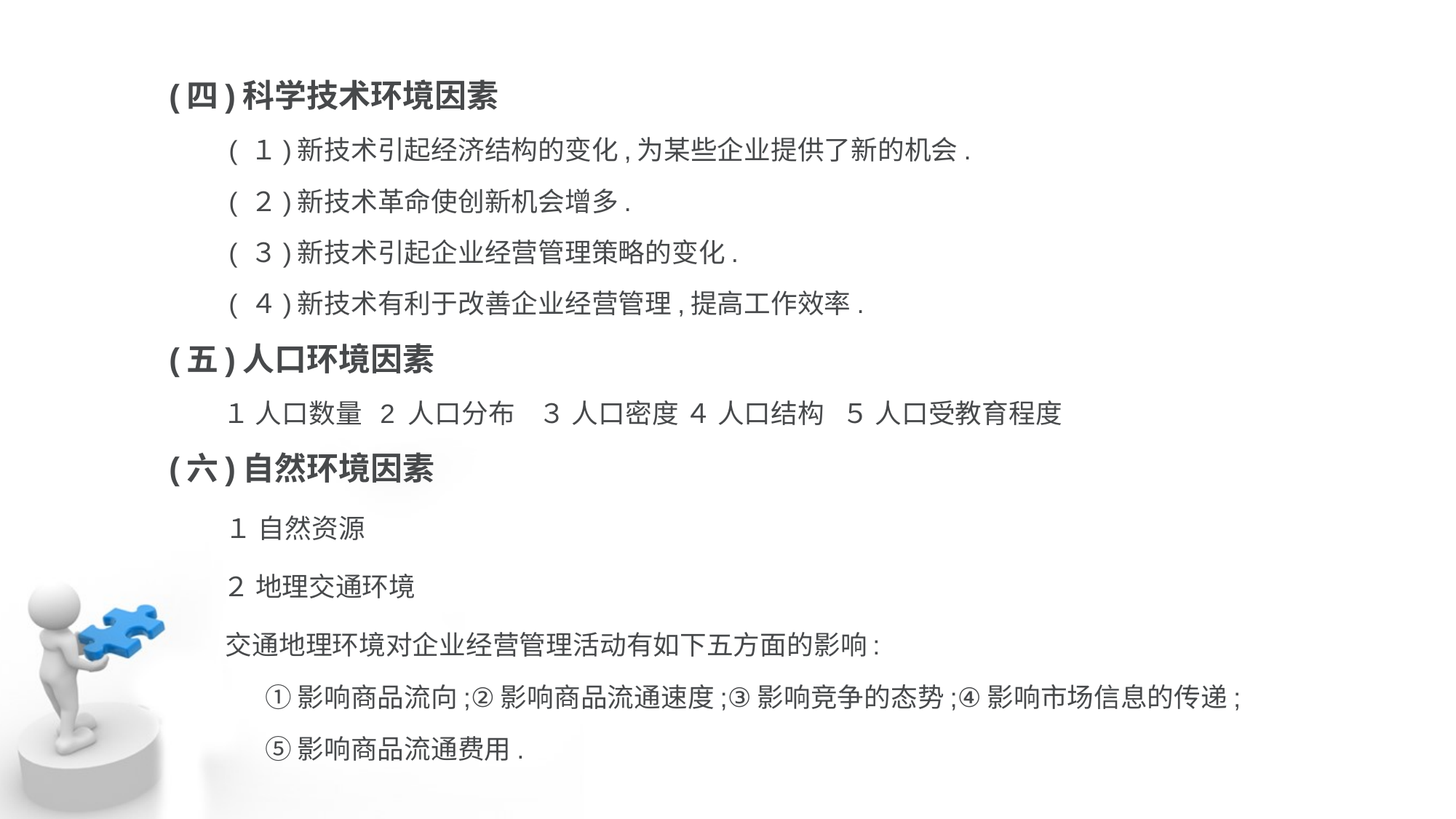

(四)科学技术环境因素
        ( １)新技术引起经济结构的变化,为某些企业提供了新的机会.
        ( ２)新技术革命使创新机会增多.
        ( ３)新技术引起企业经营管理策略的变化.
        ( ４)新技术有利于改善企业经营管理,提高工作效率.
(五)人口环境因素
        １ 人口数量  2 人口分布    ３ 人口密度 ４ 人口结构   ５ 人口受教育程度
(六)自然环境因素
       １ 自然资源
        ２ 地理交通环境
       交通地理环境对企业经营管理活动有如下五方面的影响:
	①影响商品流向;②影响商品流通速度;③影响竞争的态势;④影响市场信息的传递;
	⑤影响商品流通费用.